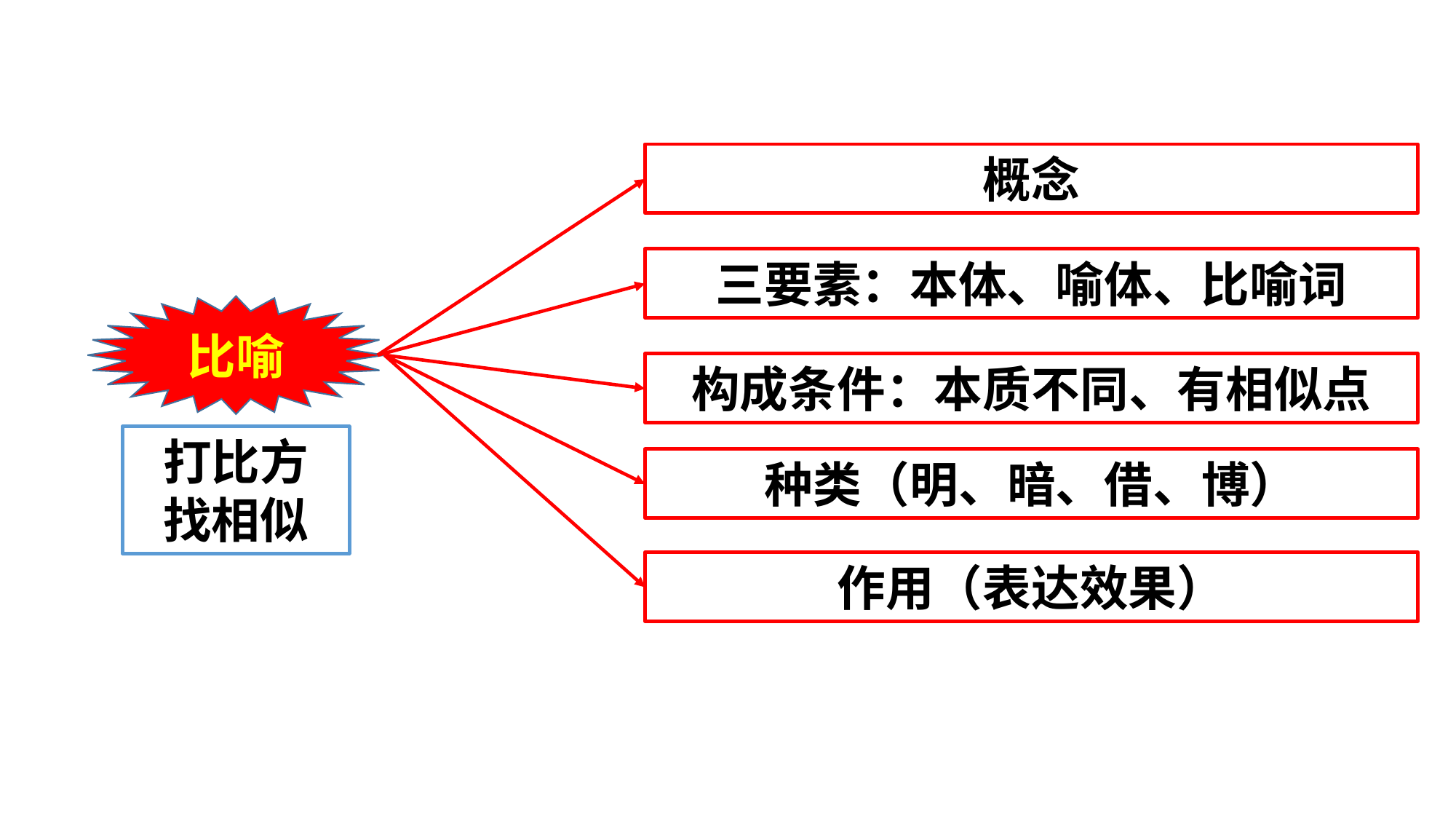

概念
三要素：本体、喻体、比喻词
比喻
构成条件：本质不同、有相似点
打比方
找相似
种类（明、暗、借、博）
作用（表达效果）